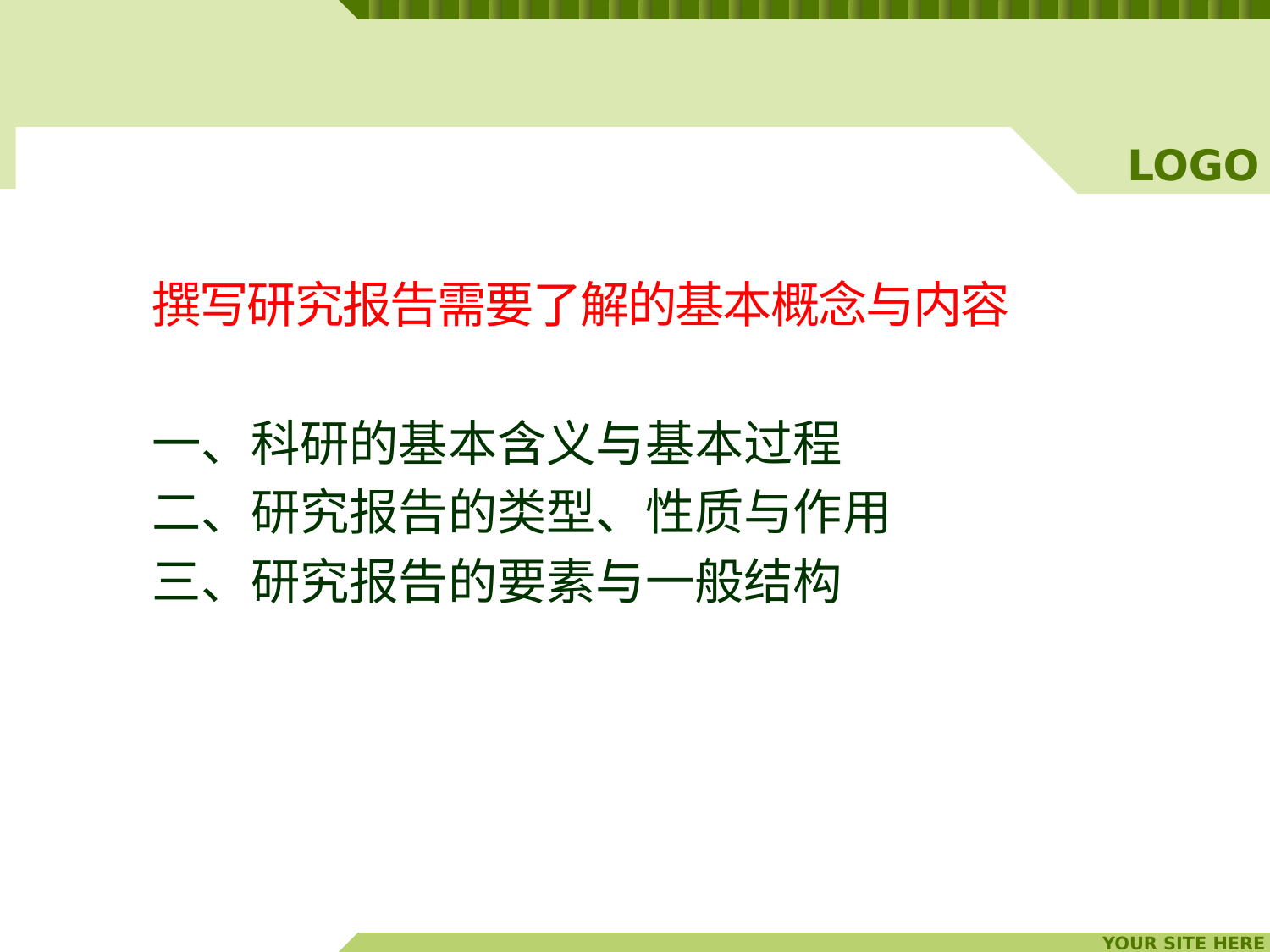

撰写研究报告需要了解的基本概念与内容

一、科研的基本含义与基本过程
二、研究报告的类型、性质与作用
三、研究报告的要素与一般结构